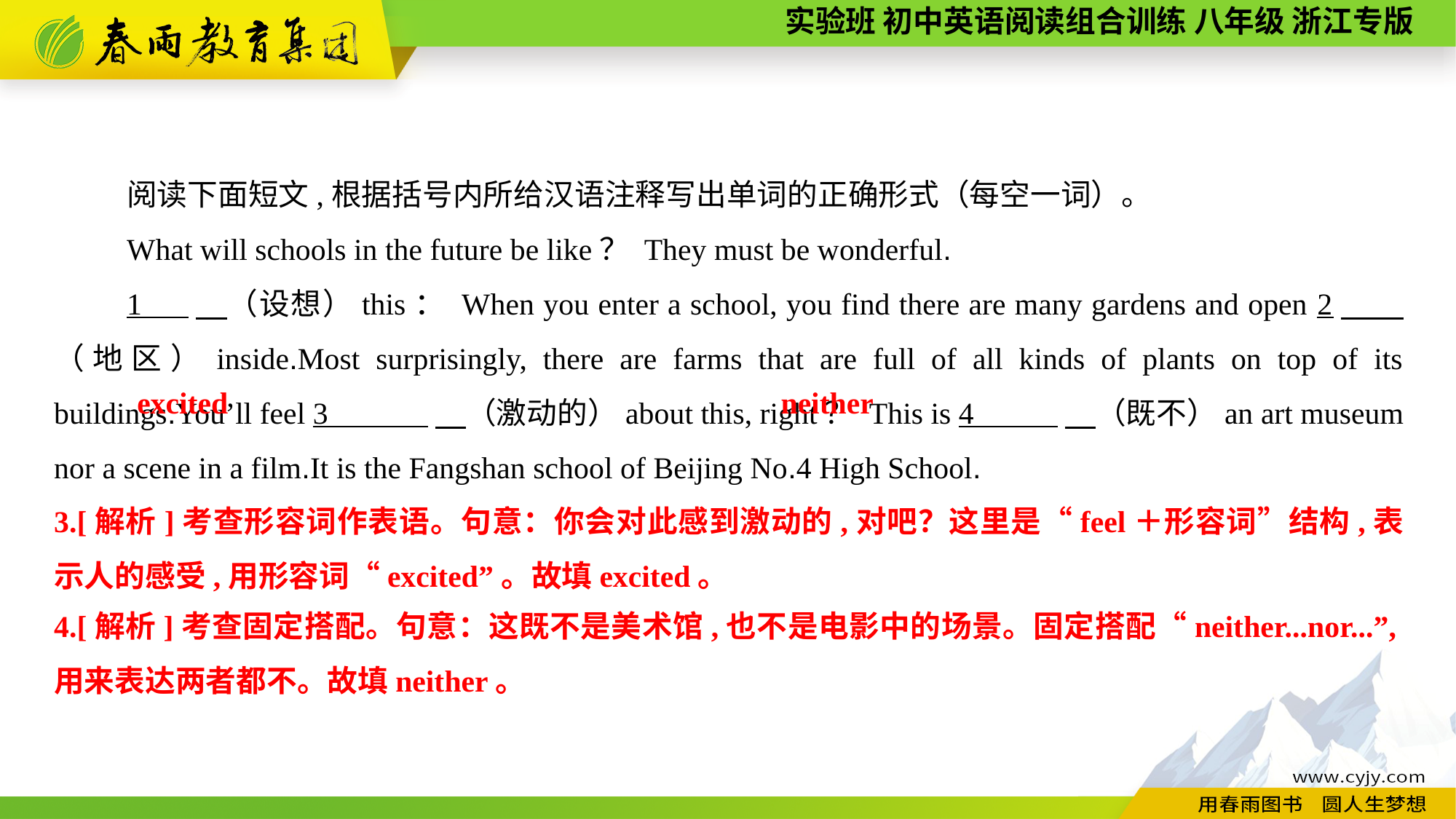

阅读下面短文,根据括号内所给汉语注释写出单词的正确形式（每空一词）。
What will schools in the future be like？ They must be wonderful.
1     　（设想）this： When you enter a school, you find there are many gardens and open 2　     （地区）inside.Most surprisingly, there are farms that are full of all kinds of plants on top of its buildings.You’ll feel 3             　（激动的）about this, right？ This is 4           　（既不）an art museum nor a scene in a film.It is the Fangshan school of Beijing No.4 High School.
excited
neither
3.[解析]考查形容词作表语。句意：你会对此感到激动的,对吧？这里是“feel＋形容词”结构,表示人的感受,用形容词“excited”。故填excited。
4.[解析]考查固定搭配。句意：这既不是美术馆,也不是电影中的场景。固定搭配“neither...nor...”,用来表达两者都不。故填neither。